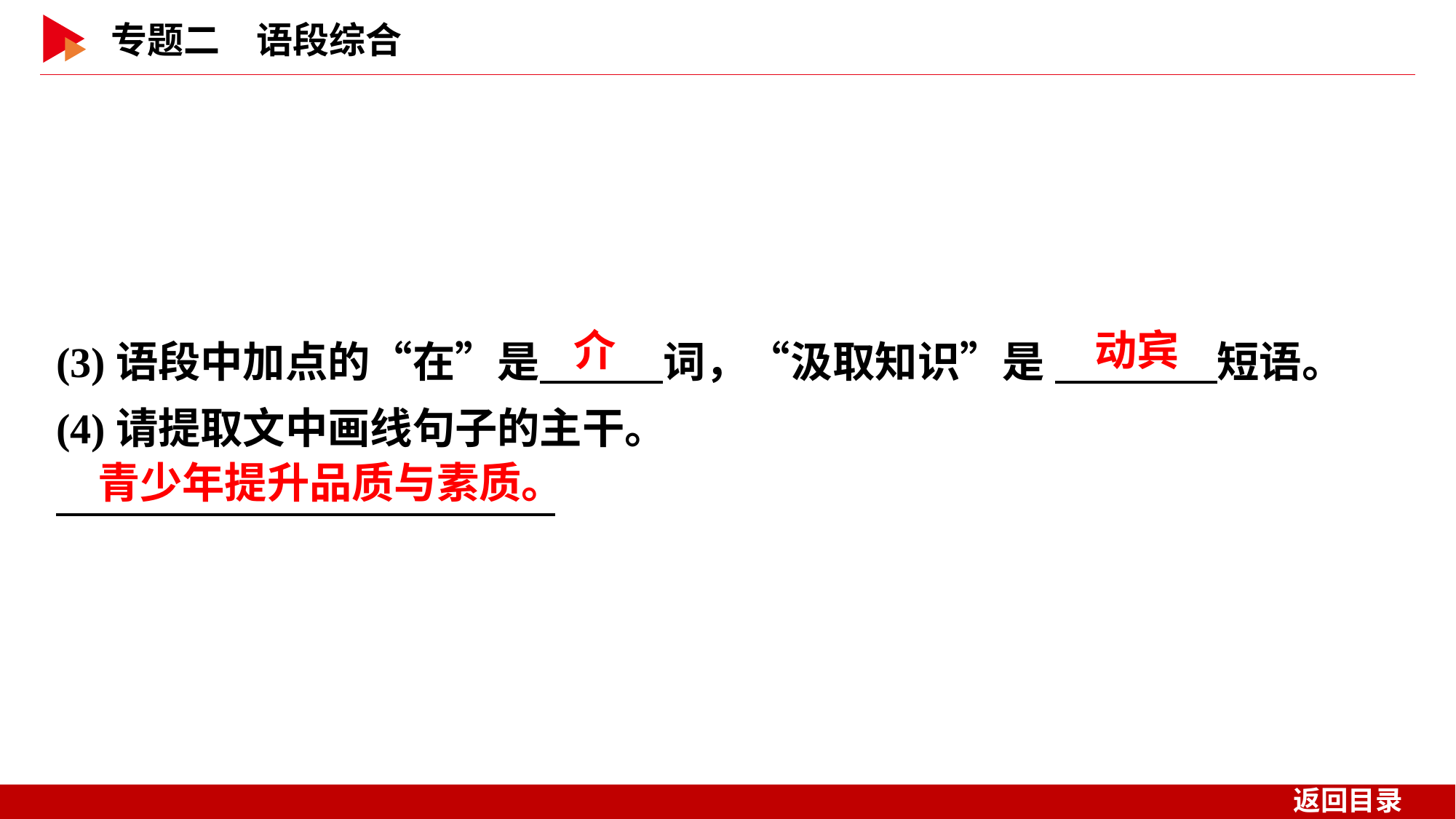

(3)语段中加点的“在”是　    　词，“汲取知识”是 　        　短语。
(4)请提取文中画线句子的主干。

介
动宾
青少年提升品质与素质。